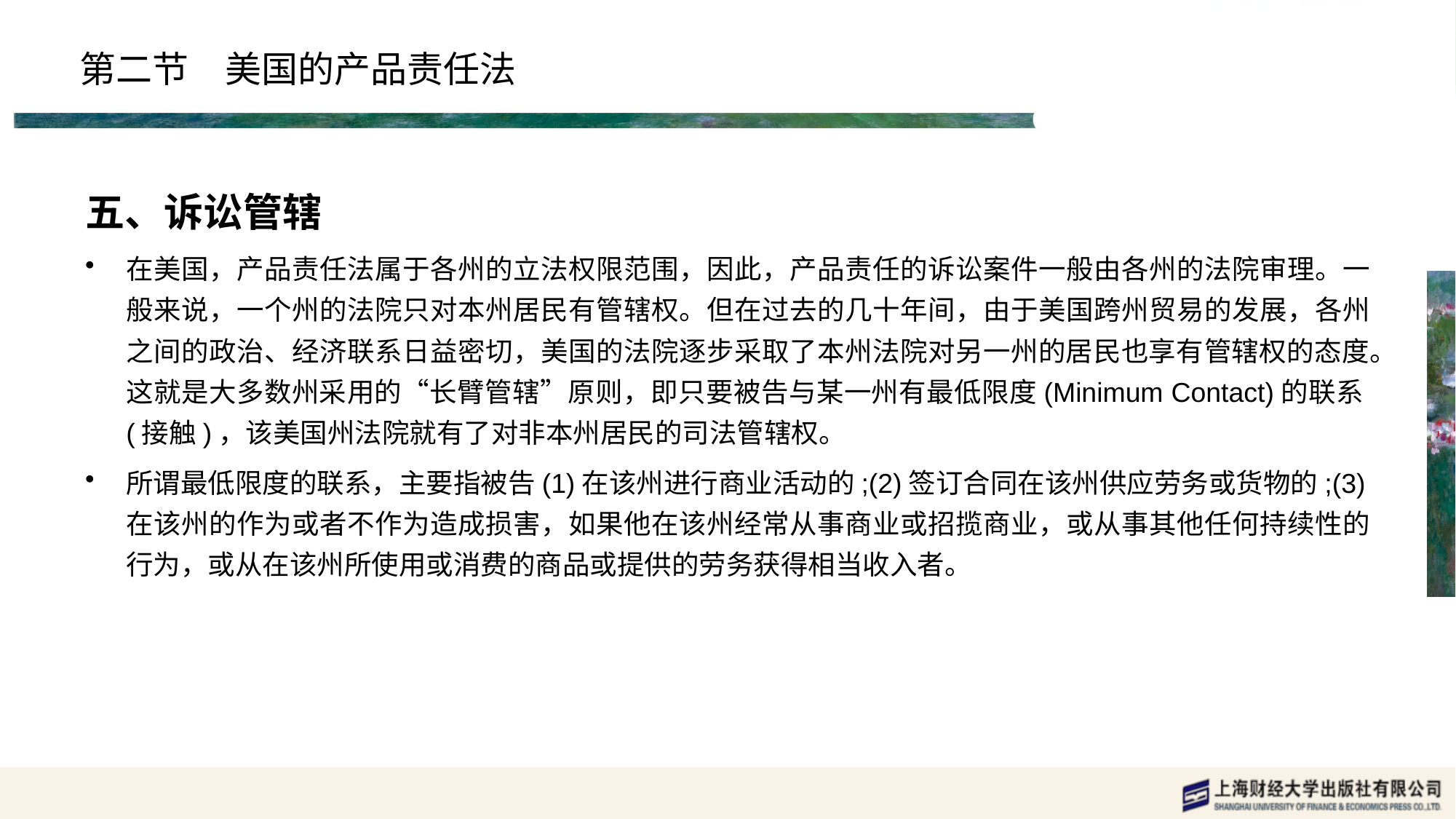

# 第二节　美国的产品责任法
五、诉讼管辖
在美国，产品责任法属于各州的立法权限范围，因此，产品责任的诉讼案件一般由各州的法院审理。一般来说，一个州的法院只对本州居民有管辖权。但在过去的几十年间，由于美国跨州贸易的发展，各州之间的政治、经济联系日益密切，美国的法院逐步采取了本州法院对另一州的居民也享有管辖权的态度。这就是大多数州采用的“长臂管辖”原则，即只要被告与某一州有最低限度(Minimum Contact)的联系(接触)，该美国州法院就有了对非本州居民的司法管辖权。
所谓最低限度的联系，主要指被告(1)在该州进行商业活动的;(2)签订合同在该州供应劳务或货物的;(3)在该州的作为或者不作为造成损害，如果他在该州经常从事商业或招揽商业，或从事其他任何持续性的行为，或从在该州所使用或消费的商品或提供的劳务获得相当收入者。